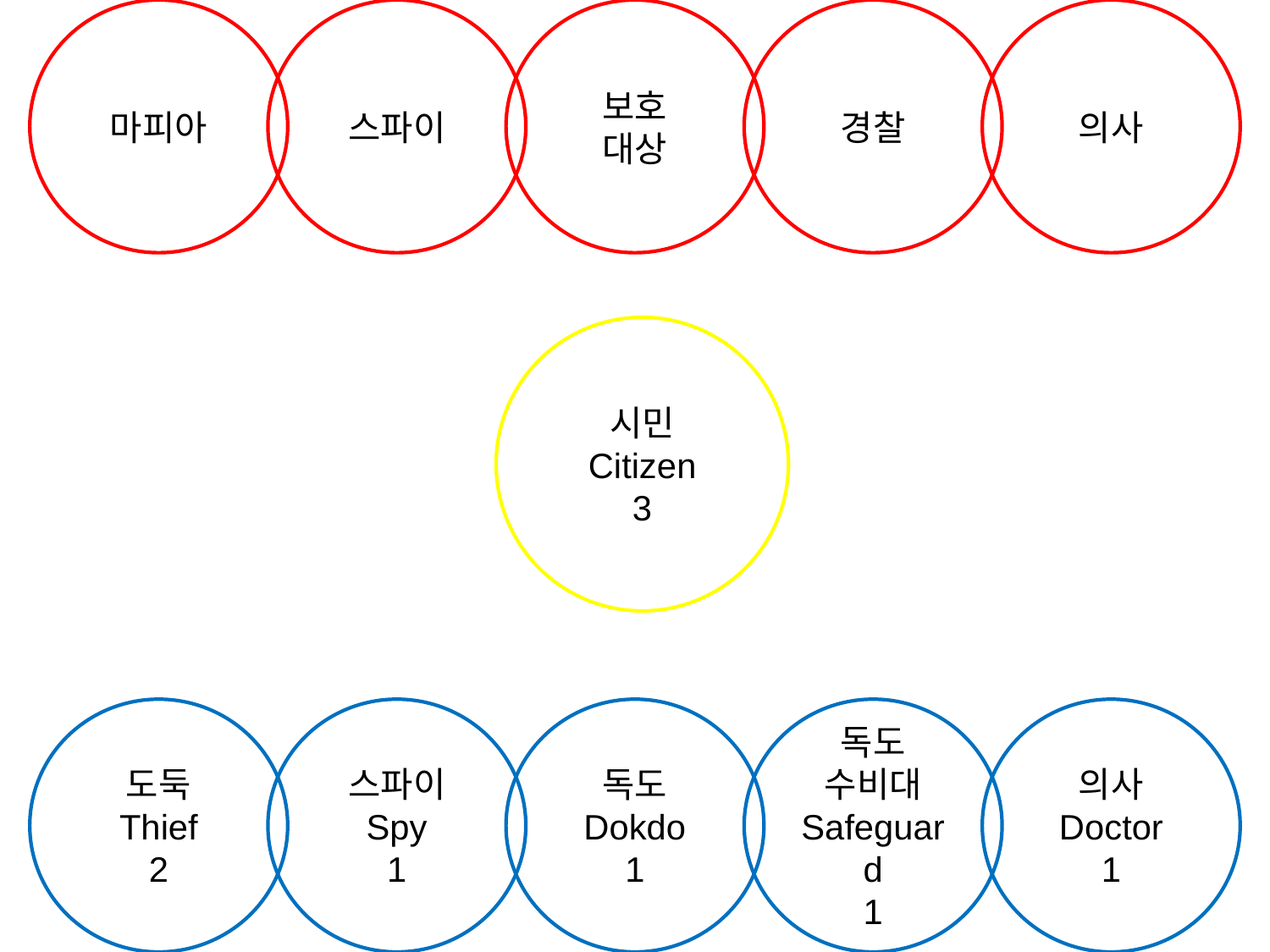

마피아
스파이
보호
대상
경찰
의사
시민
Citizen
3
도둑
Thief
2
스파이
Spy
1
독도
Dokdo
1
독도
수비대
Safeguard
1
의사
Doctor
1